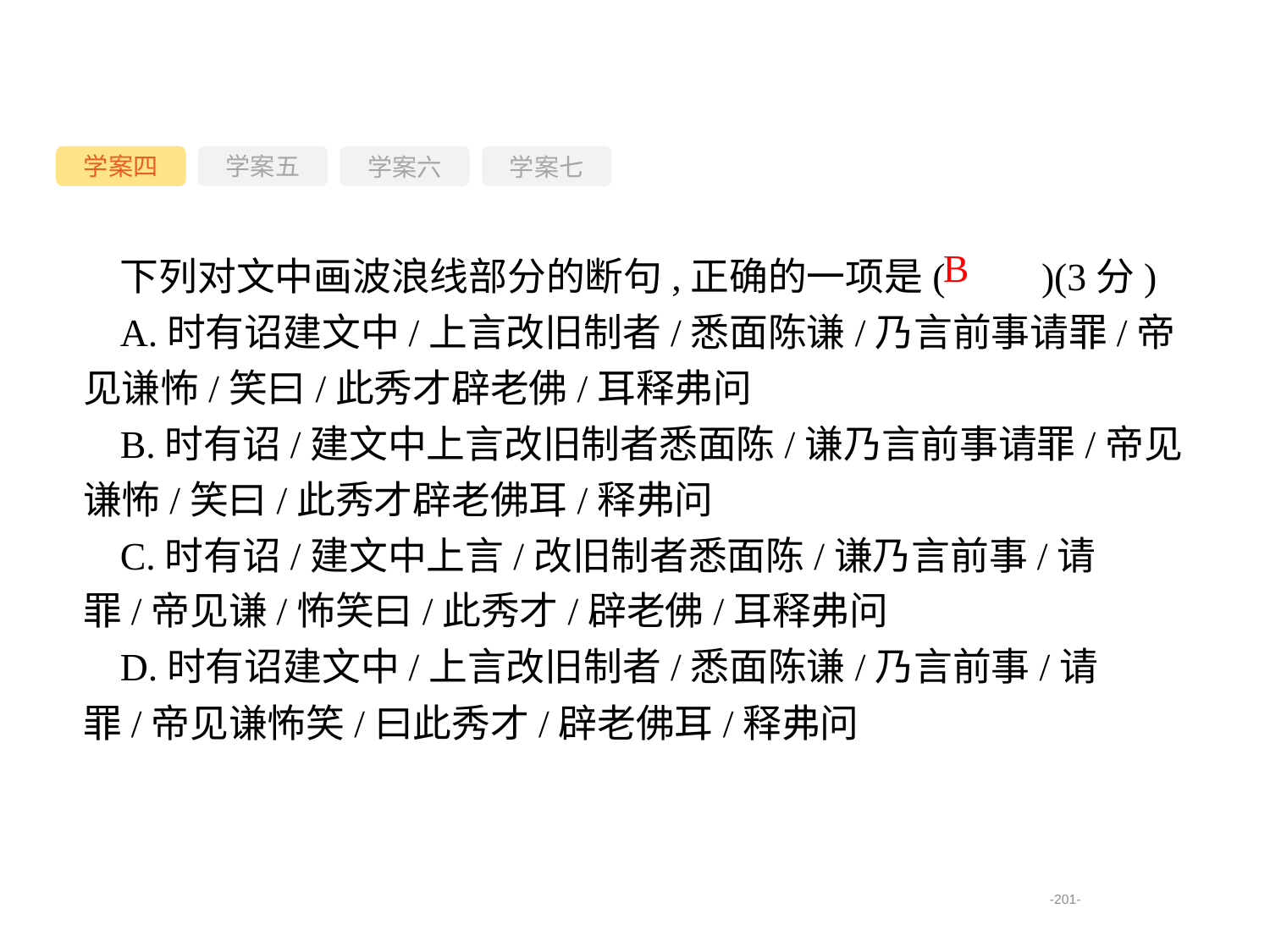

学案四
学案六
学案七
学案五
下列对文中画波浪线部分的断句,正确的一项是(　　)(3分)
A.时有诏建文中/上言改旧制者/悉面陈谦/乃言前事请罪/帝见谦怖/笑曰/此秀才辟老佛/耳释弗问
B.时有诏/建文中上言改旧制者悉面陈/谦乃言前事请罪/帝见谦怖/笑曰/此秀才辟老佛耳/释弗问
C.时有诏/建文中上言/改旧制者悉面陈/谦乃言前事/请罪/帝见谦/怖笑曰/此秀才/辟老佛/耳释弗问
D.时有诏建文中/上言改旧制者/悉面陈谦/乃言前事/请罪/帝见谦怖笑/曰此秀才/辟老佛耳/释弗问
B
-201-